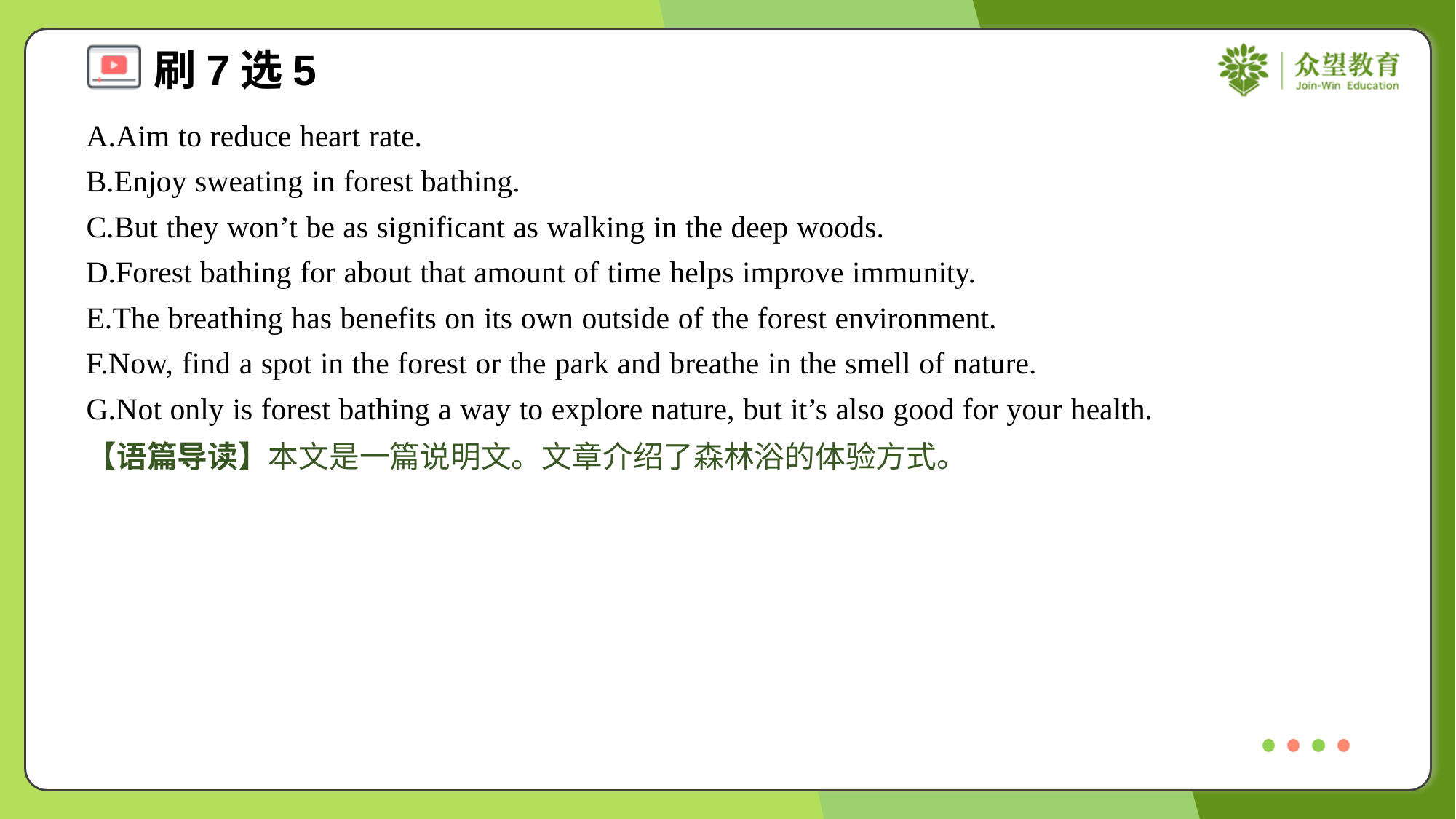

A.Aim to reduce heart rate.
B.Enjoy sweating in forest bathing.
C.But they won’t be as significant as walking in the deep woods.
D.Forest bathing for about that amount of time helps improve immunity.
E.The breathing has benefits on its own outside of the forest environment.
F.Now, find a spot in the forest or the park and breathe in the smell of nature.
G.Not only is forest bathing a way to explore nature, but it’s also good for your health.
【语篇导读】本文是一篇说明文。文章介绍了森林浴的体验方式。